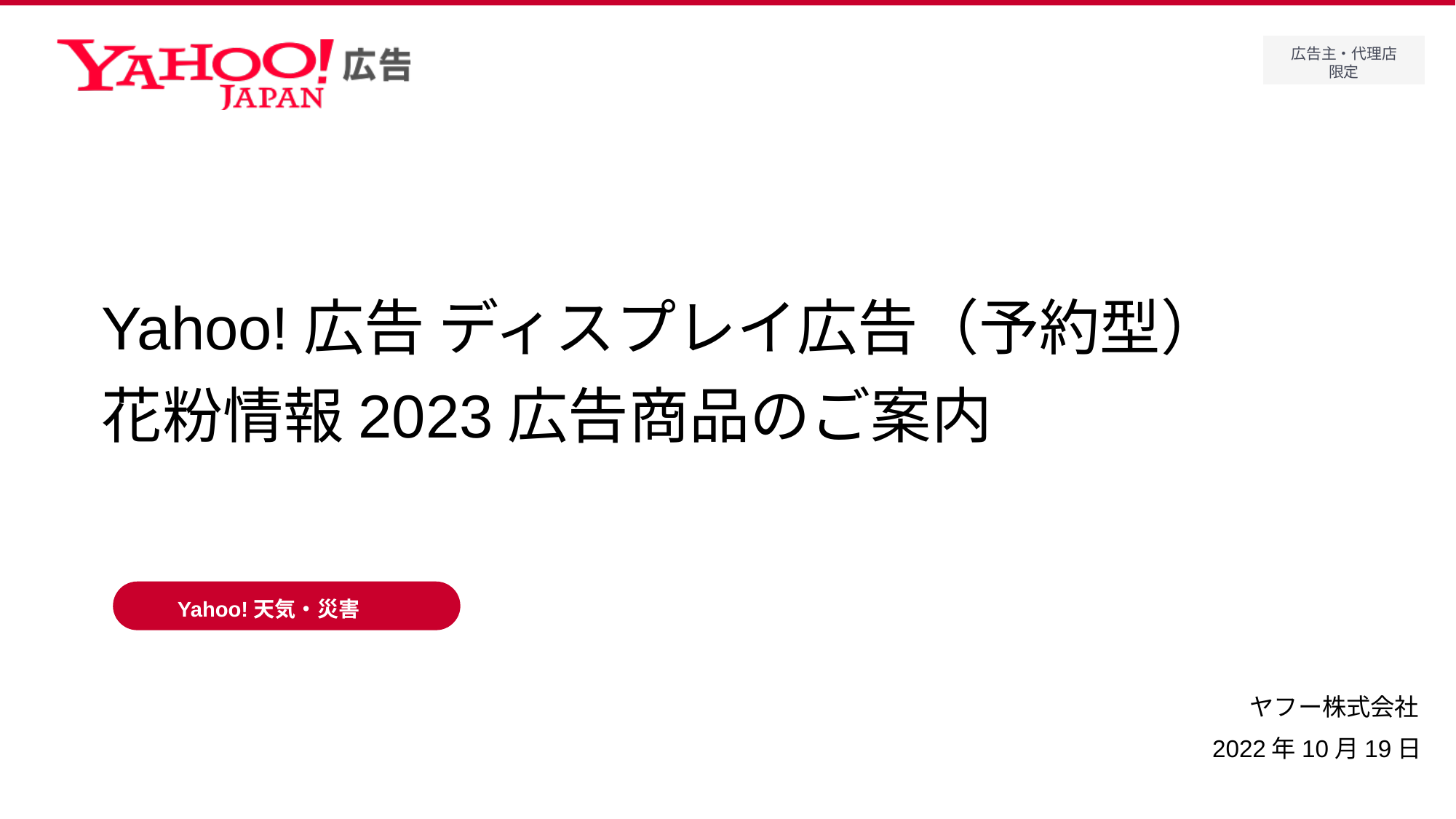

# Yahoo!広告 ディスプレイ広告（予約型） 花粉情報2023広告商品のご案内
Yahoo!天気・災害
2022年10月19日